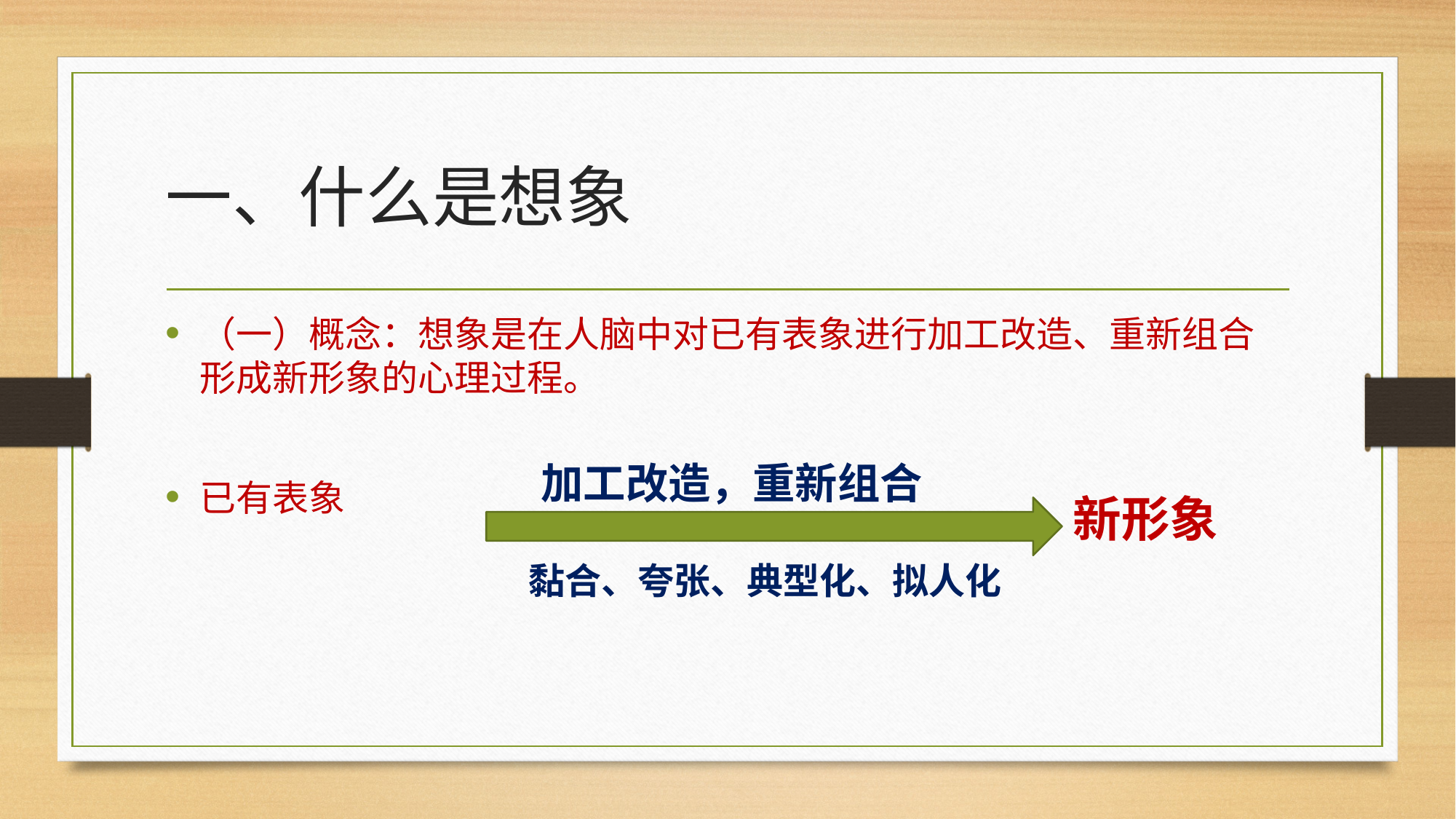

# 一、什么是想象
（一）概念：想象是在人脑中对已有表象进行加工改造、重新组合形成新形象的心理过程。

已有表象
加工改造，重新组合
新形象

黏合、夸张、典型化、拟人化